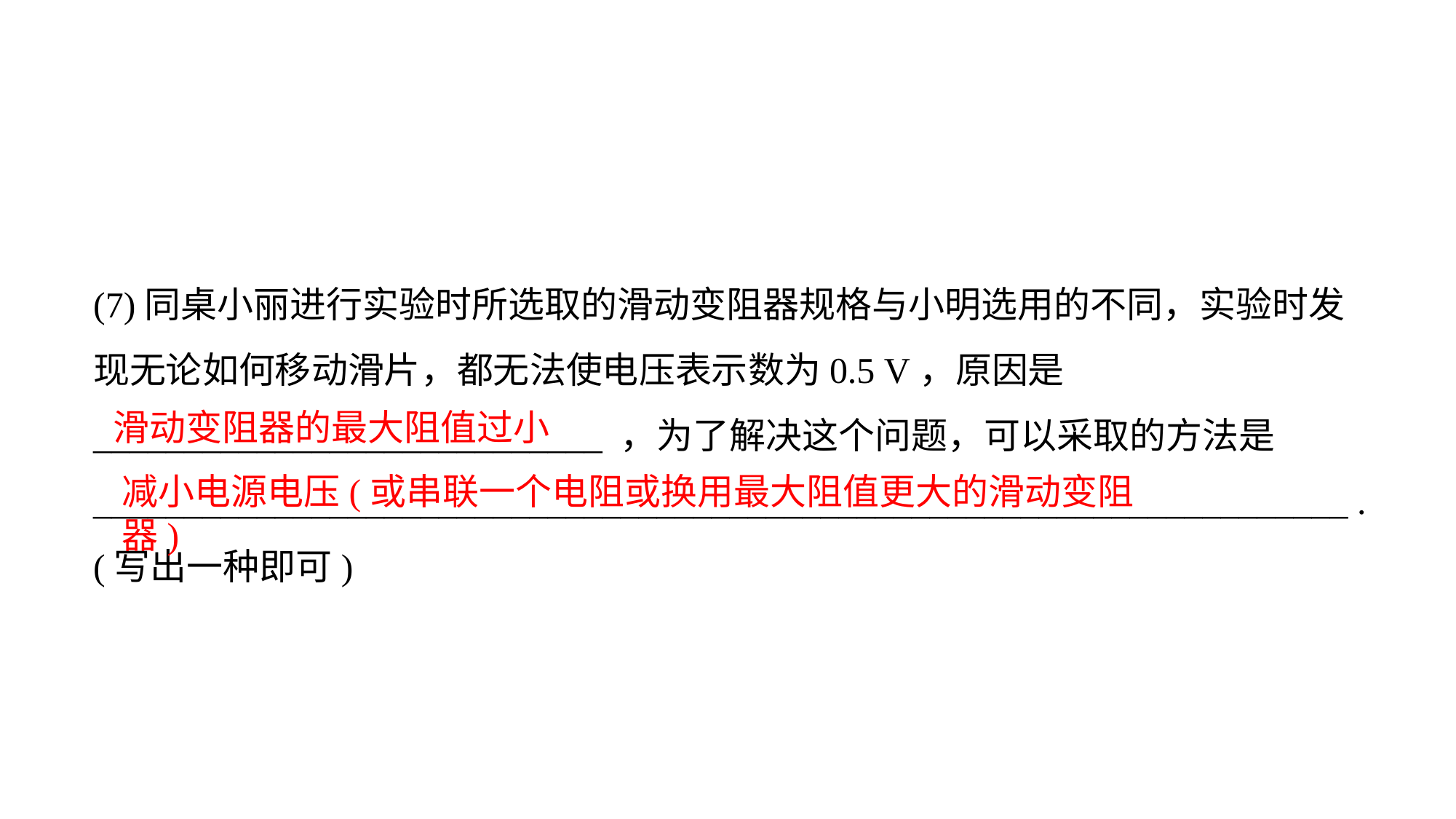

(7)同桌小丽进行实验时所选取的滑动变阻器规格与小明选用的不同，实验时发现无论如何移动滑片，都无法使电压表示数为0.5 V，原因是____________________________ ，为了解决这个问题，可以采取的方法是_____________________________________________________________________ .(写出一种即可)
滑动变阻器的最大阻值过小
减小电源电压(或串联一个电阻或换用最大阻值更大的滑动变阻器)